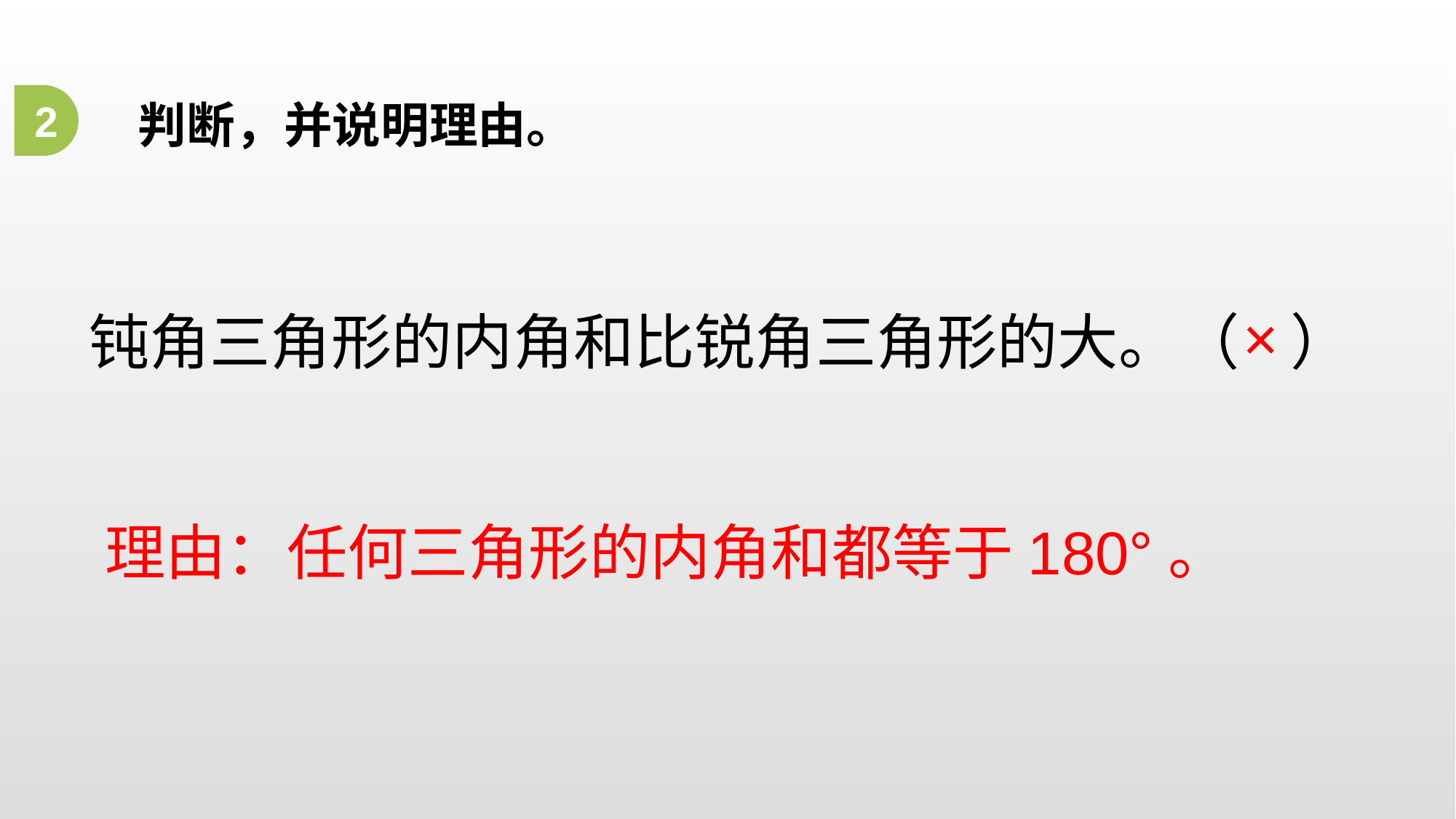

2
判断，并说明理由。
钝角三角形的内角和比锐角三角形的大。（   ）
×
理由：任何三角形的内角和都等于180°。